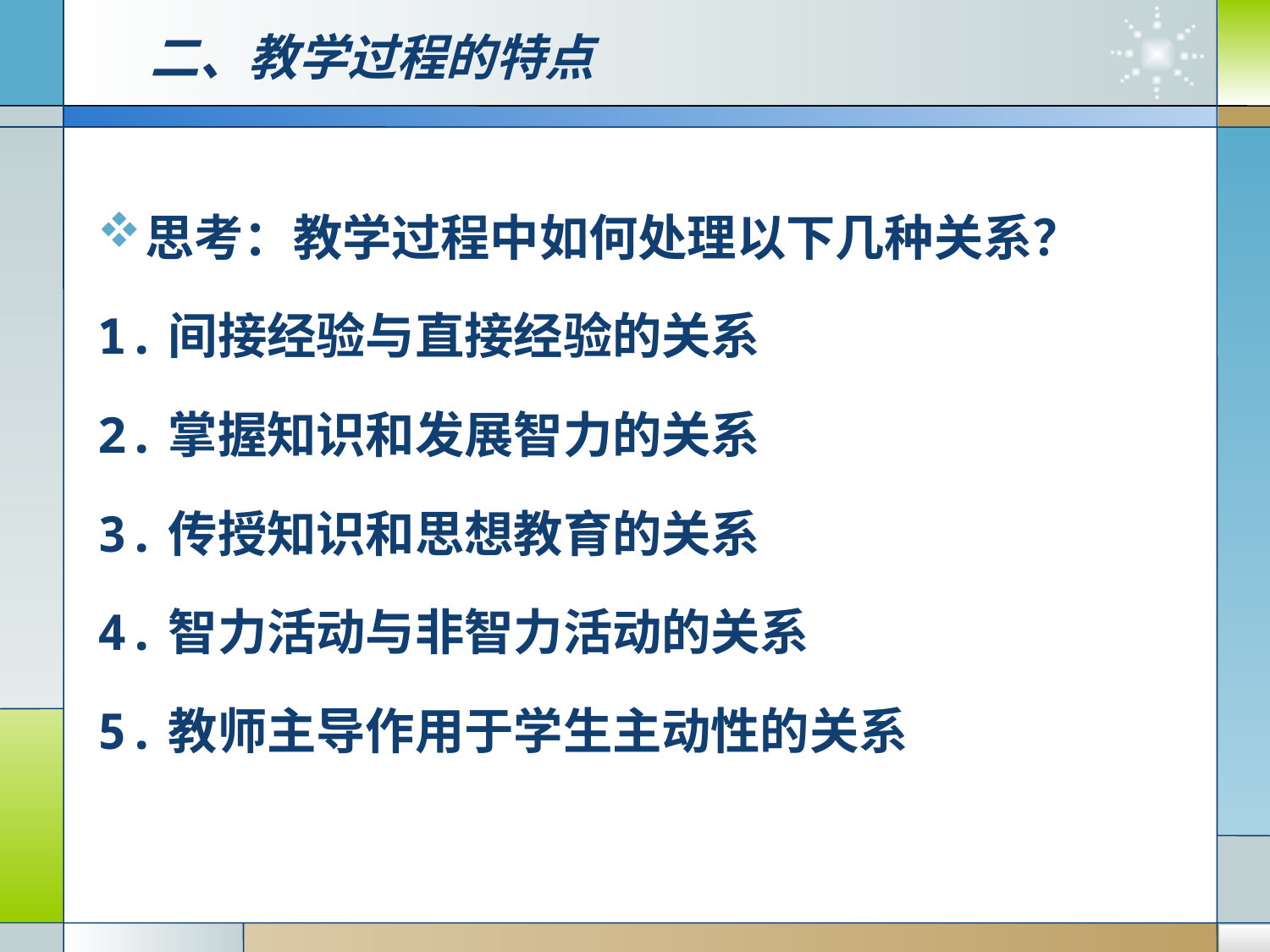

# 二、教学过程的特点
思考：教学过程中如何处理以下几种关系？
1.间接经验与直接经验的关系
2.掌握知识和发展智力的关系
3.传授知识和思想教育的关系
4.智力活动与非智力活动的关系
5.教师主导作用于学生主动性的关系